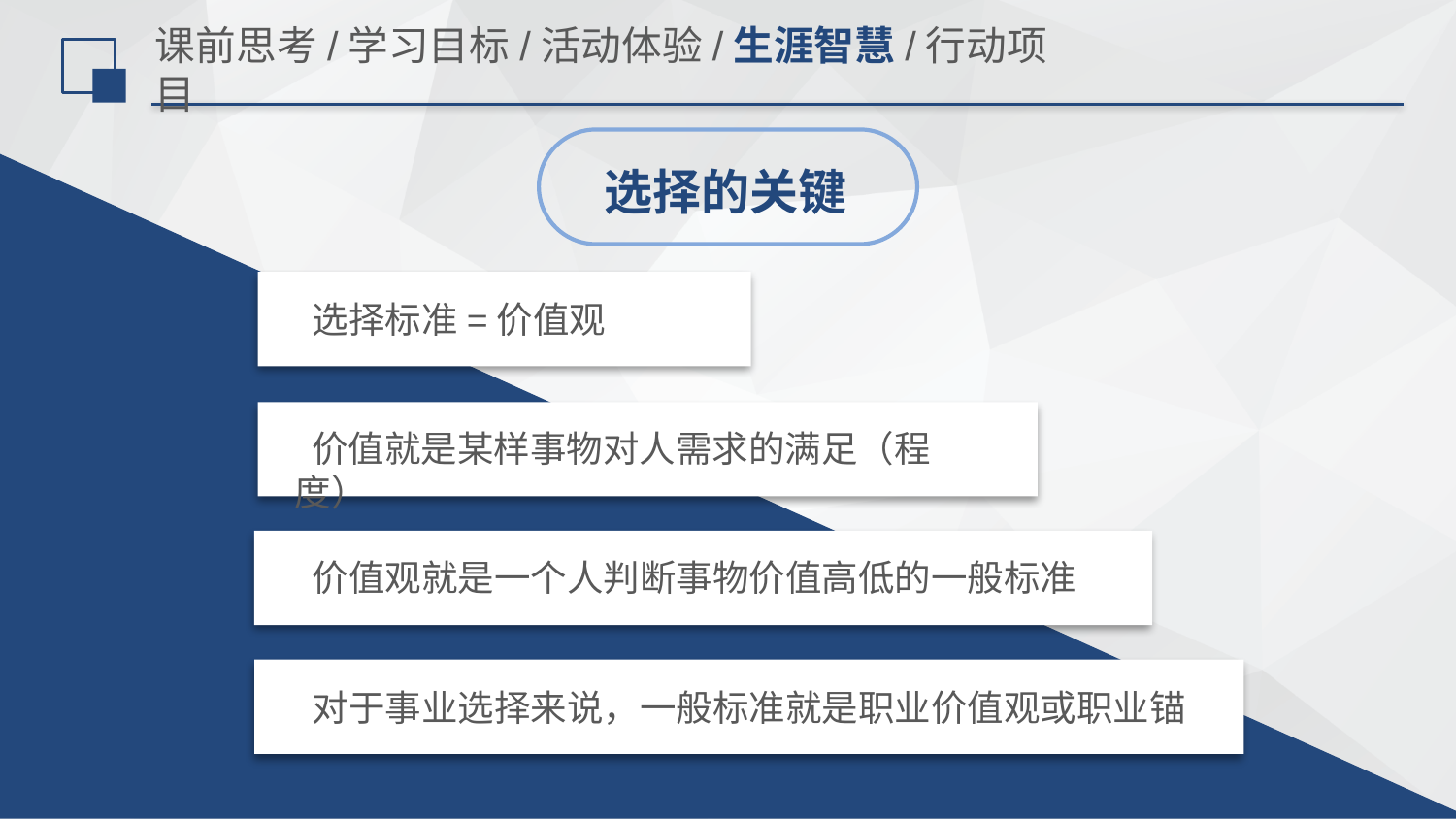

# 课前思考/学习目标/活动体验/生涯智慧/行动项目

选择的关键

选择标准=价值观

 价值就是某样事物对人需求的满足（程度）

价值观就是一个人判断事物价值高低的一般标准

对于事业选择来说，一般标准就是职业价值观或职业锚